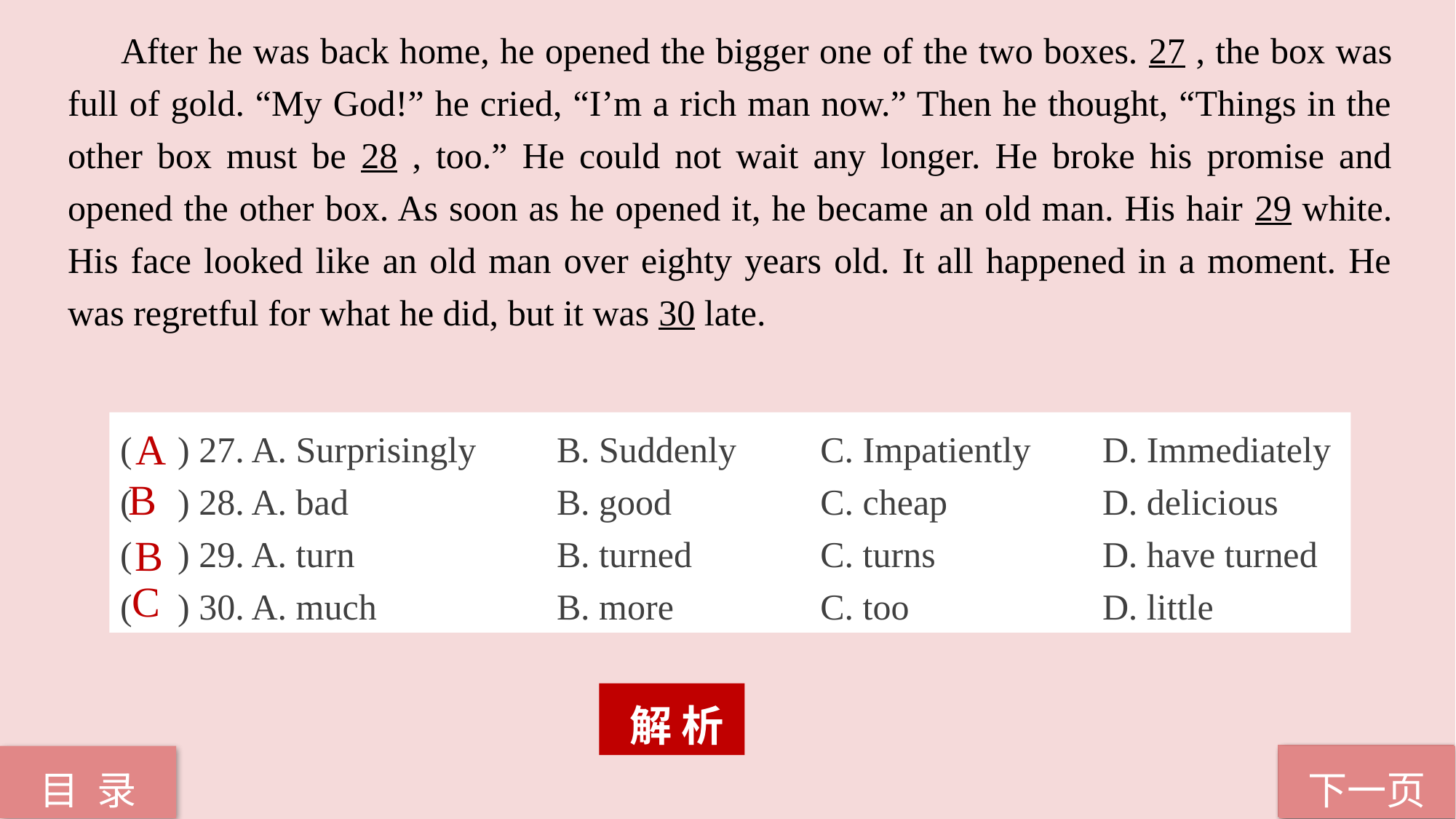

After he was back home, he opened the bigger one of the two boxes. 27 , the box was full of gold. “My God!” he cried, “I’m a rich man now.” Then he thought, “Things in the other box must be 28 , too.” He could not wait any longer. He broke his promise and opened the other box. As soon as he opened it, he became an old man. His hair 29 white. His face looked like an old man over eighty years old. It all happened in a moment. He was regretful for what he did, but it was 30 late.

(     ) 27. A. Surprisingly	B. Suddenly	     C. Impatiently	D. Immediately
(     ) 28. A. bad                    	B. good	     C. cheap                	D. delicious
(     ) 29. A. turn                   	B. turned	     C. turns                 	D. have turned
(     ) 30. A. much                 	B. more	     C. too                    	D. little
A
B
B
C
 解 析
下一页